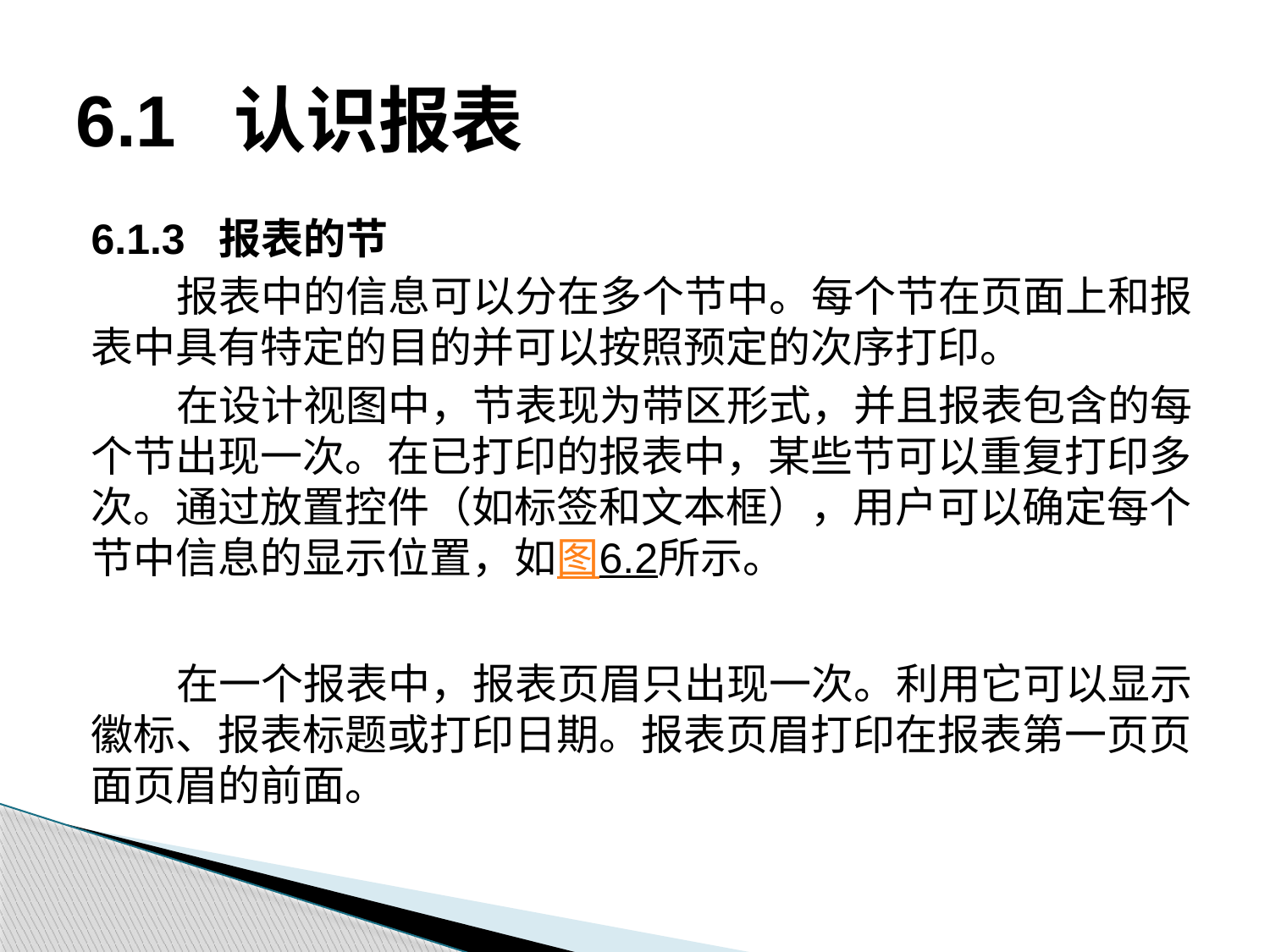

# 6.1  认识报表
6.1.3  报表的节
报表中的信息可以分在多个节中。每个节在页面上和报表中具有特定的目的并可以按照预定的次序打印。
在设计视图中，节表现为带区形式，并且报表包含的每个节出现一次。在已打印的报表中，某些节可以重复打印多次。通过放置控件（如标签和文本框），用户可以确定每个节中信息的显示位置，如图6.2所示。

在一个报表中，报表页眉只出现一次。利用它可以显示徽标、报表标题或打印日期。报表页眉打印在报表第一页页面页眉的前面。